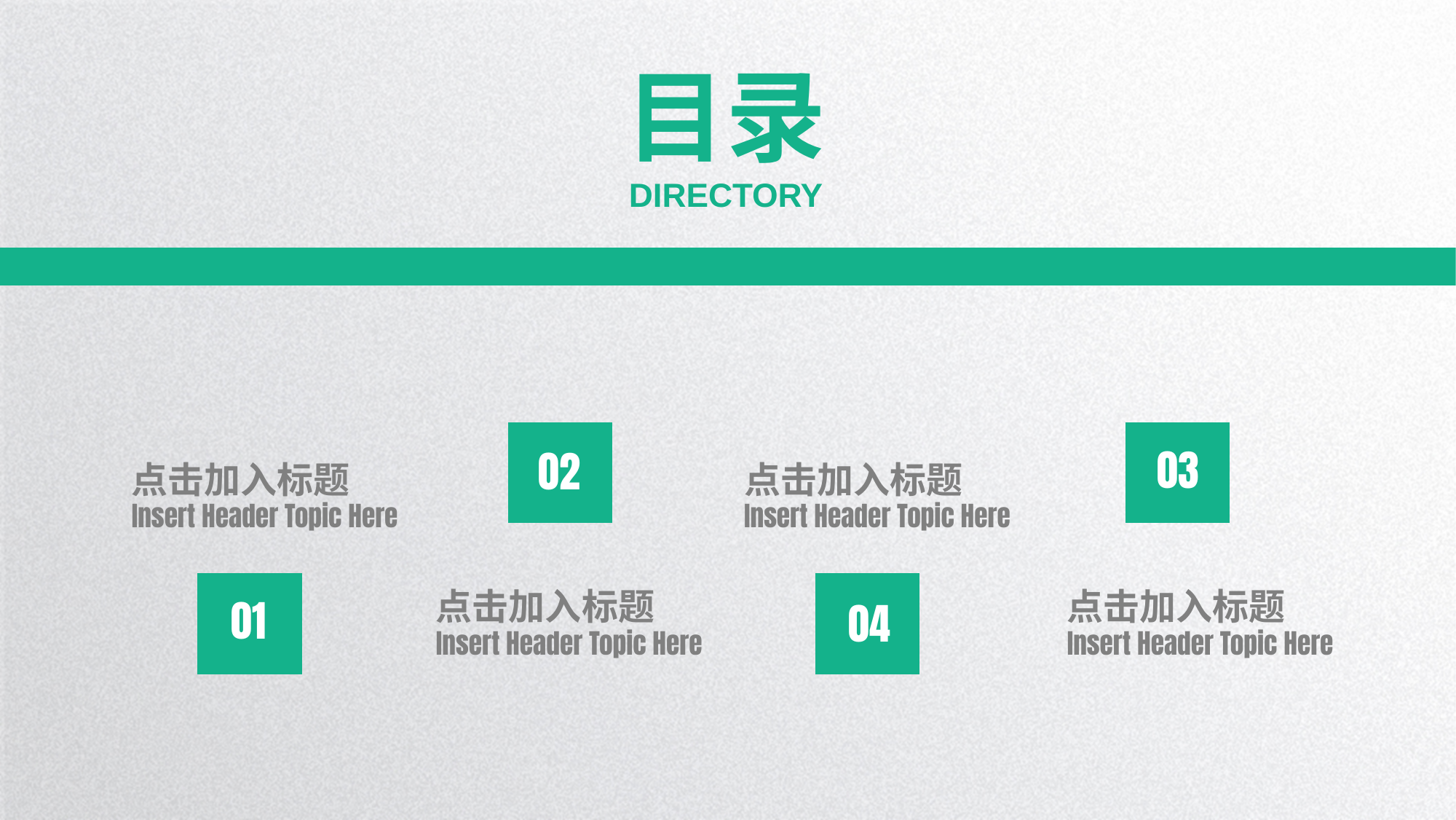

目录
DIRECTORY

02

03
点击加入标题
Insert Header Topic Here
点击加入标题
Insert Header Topic Here

01

04
点击加入标题
Insert Header Topic Here
点击加入标题
Insert Header Topic Here